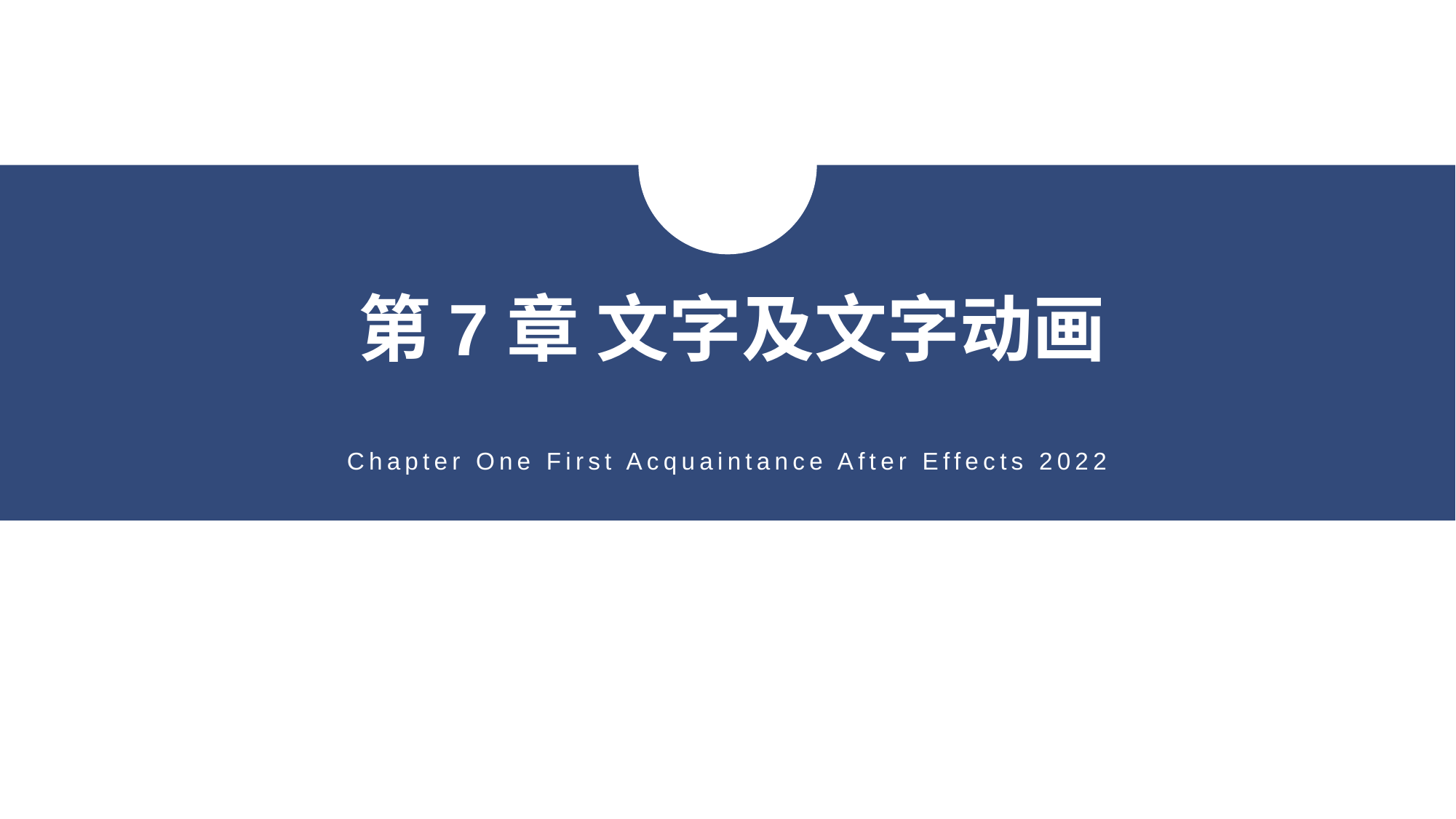

第7章 文字及文字动画
Chapter One First Acquaintance After Effects 2022